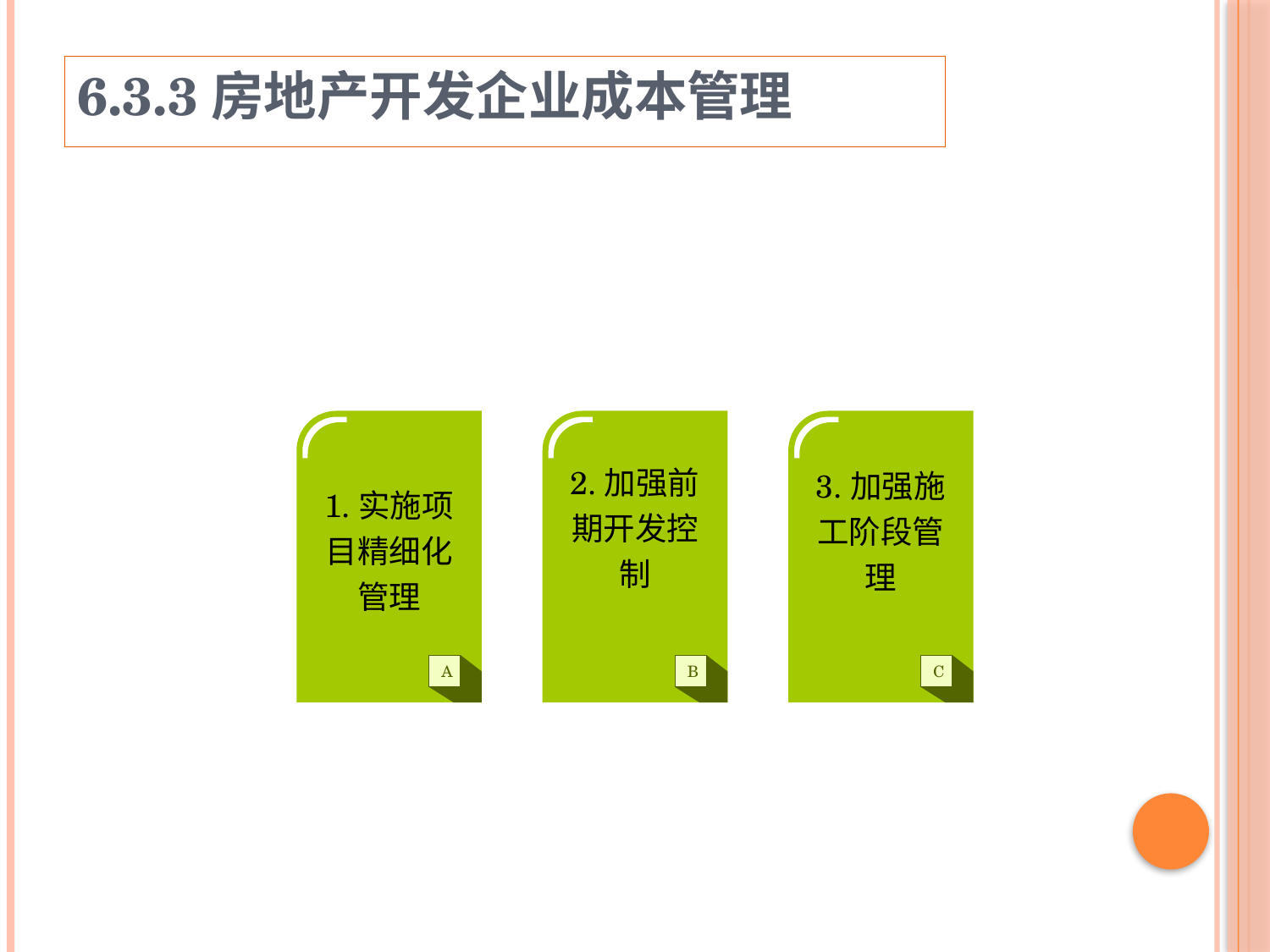

6.3.3房地产开发企业成本管理

1.实施项目精细化管理
2.加强前期开发控制

3.加强施工阶段管理

A

B

C